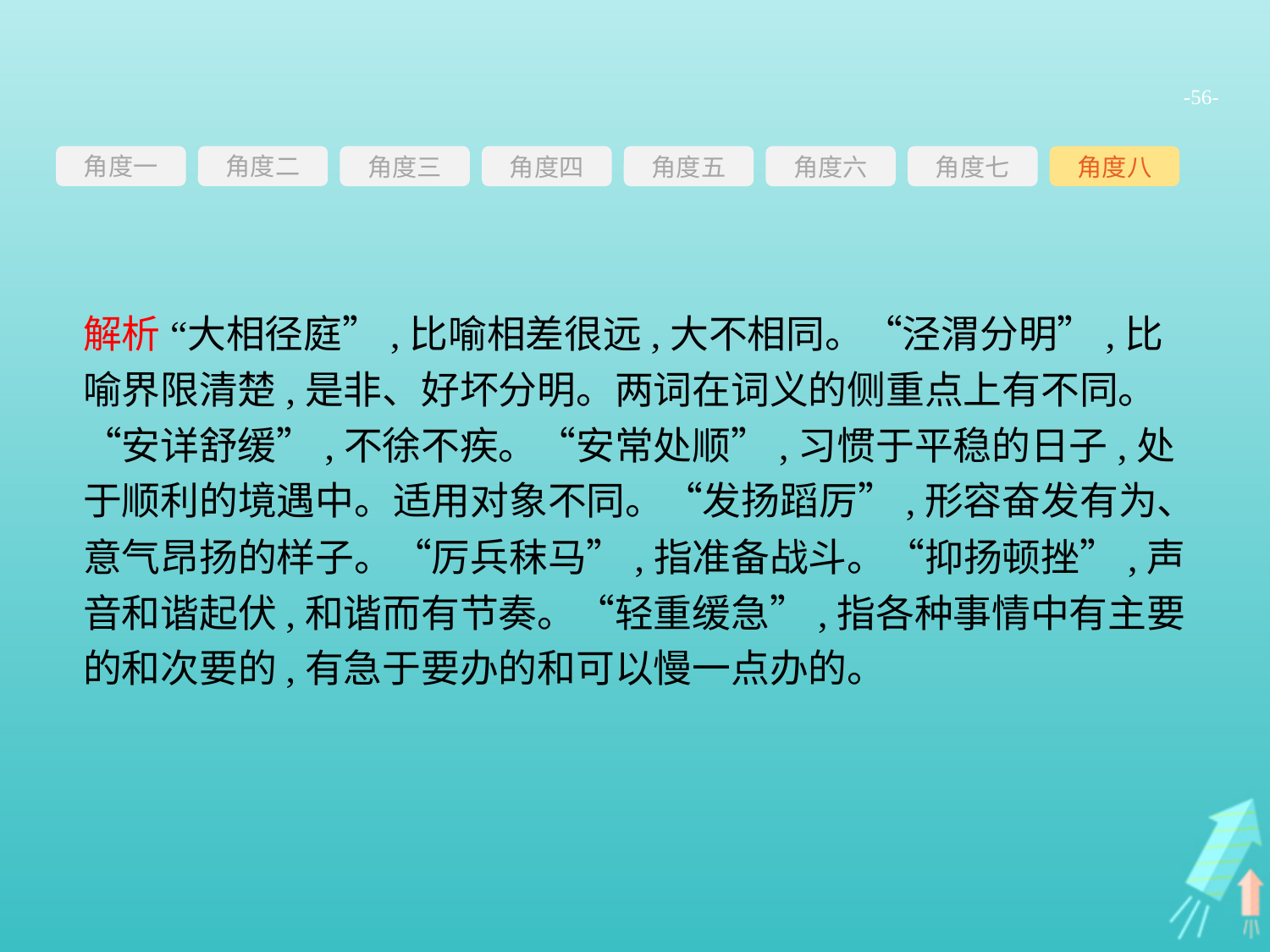

-56-
角度一
角度三
角度四
角度五
角度六
角度七
角度八
角度二
解析 “大相径庭”,比喻相差很远,大不相同。“泾渭分明”,比喻界限清楚,是非、好坏分明。两词在词义的侧重点上有不同。“安详舒缓”,不徐不疾。“安常处顺”,习惯于平稳的日子,处于顺利的境遇中。适用对象不同。“发扬蹈厉”,形容奋发有为、意气昂扬的样子。“厉兵秣马”,指准备战斗。“抑扬顿挫”,声音和谐起伏,和谐而有节奏。“轻重缓急”,指各种事情中有主要的和次要的,有急于要办的和可以慢一点办的。